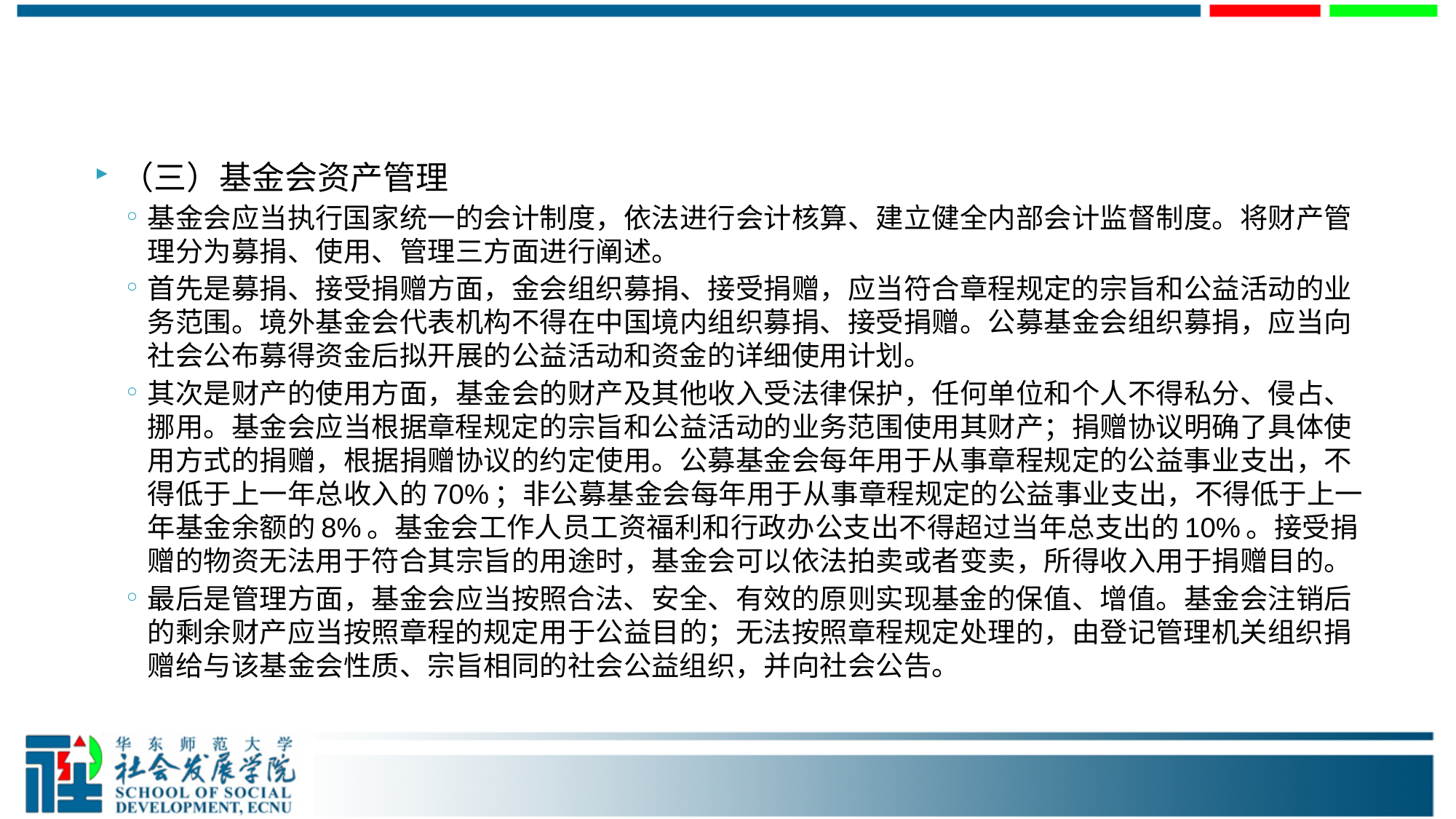

#
（三）基金会资产管理
基金会应当执行国家统一的会计制度，依法进行会计核算、建立健全内部会计监督制度。将财产管理分为募捐、使用、管理三方面进行阐述。
首先是募捐、接受捐赠方面，金会组织募捐、接受捐赠，应当符合章程规定的宗旨和公益活动的业务范围。境外基金会代表机构不得在中国境内组织募捐、接受捐赠。公募基金会组织募捐，应当向社会公布募得资金后拟开展的公益活动和资金的详细使用计划。
其次是财产的使用方面，基金会的财产及其他收入受法律保护，任何单位和个人不得私分、侵占、挪用。基金会应当根据章程规定的宗旨和公益活动的业务范围使用其财产；捐赠协议明确了具体使用方式的捐赠，根据捐赠协议的约定使用。公募基金会每年用于从事章程规定的公益事业支出，不得低于上一年总收入的70%；非公募基金会每年用于从事章程规定的公益事业支出，不得低于上一年基金余额的8%。基金会工作人员工资福利和行政办公支出不得超过当年总支出的10%。接受捐赠的物资无法用于符合其宗旨的用途时，基金会可以依法拍卖或者变卖，所得收入用于捐赠目的。
最后是管理方面，基金会应当按照合法、安全、有效的原则实现基金的保值、增值。基金会注销后的剩余财产应当按照章程的规定用于公益目的；无法按照章程规定处理的，由登记管理机关组织捐赠给与该基金会性质、宗旨相同的社会公益组织，并向社会公告。